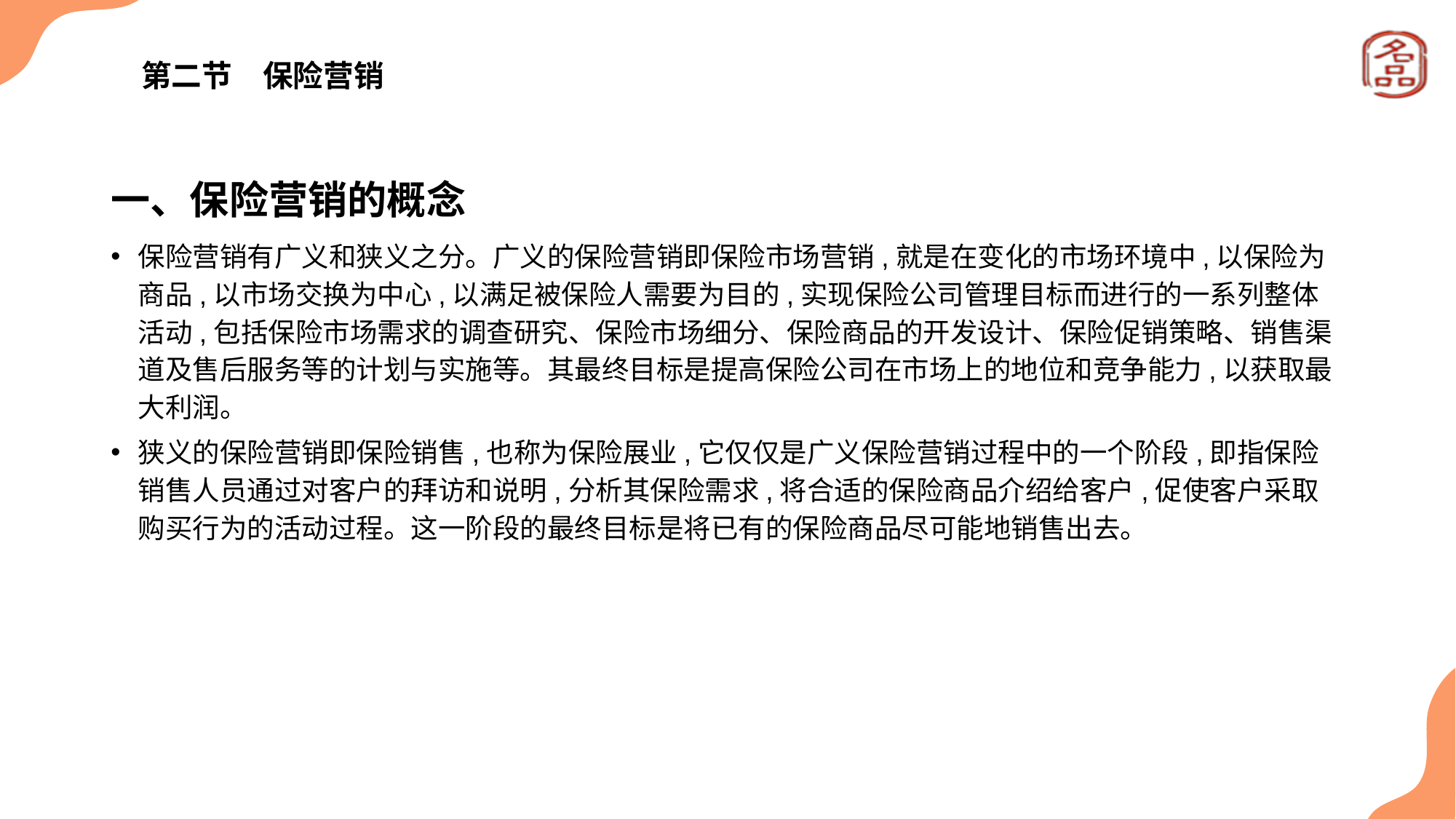

# 第二节　保险营销
一、保险营销的概念
保险营销有广义和狭义之分。广义的保险营销即保险市场营销,就是在变化的市场环境中,以保险为商品,以市场交换为中心,以满足被保险人需要为目的,实现保险公司管理目标而进行的一系列整体活动,包括保险市场需求的调查研究、保险市场细分、保险商品的开发设计、保险促销策略、销售渠道及售后服务等的计划与实施等。其最终目标是提高保险公司在市场上的地位和竞争能力,以获取最大利润。
狭义的保险营销即保险销售,也称为保险展业,它仅仅是广义保险营销过程中的一个阶段,即指保险销售人员通过对客户的拜访和说明,分析其保险需求,将合适的保险商品介绍给客户,促使客户采取购买行为的活动过程。这一阶段的最终目标是将已有的保险商品尽可能地销售出去。